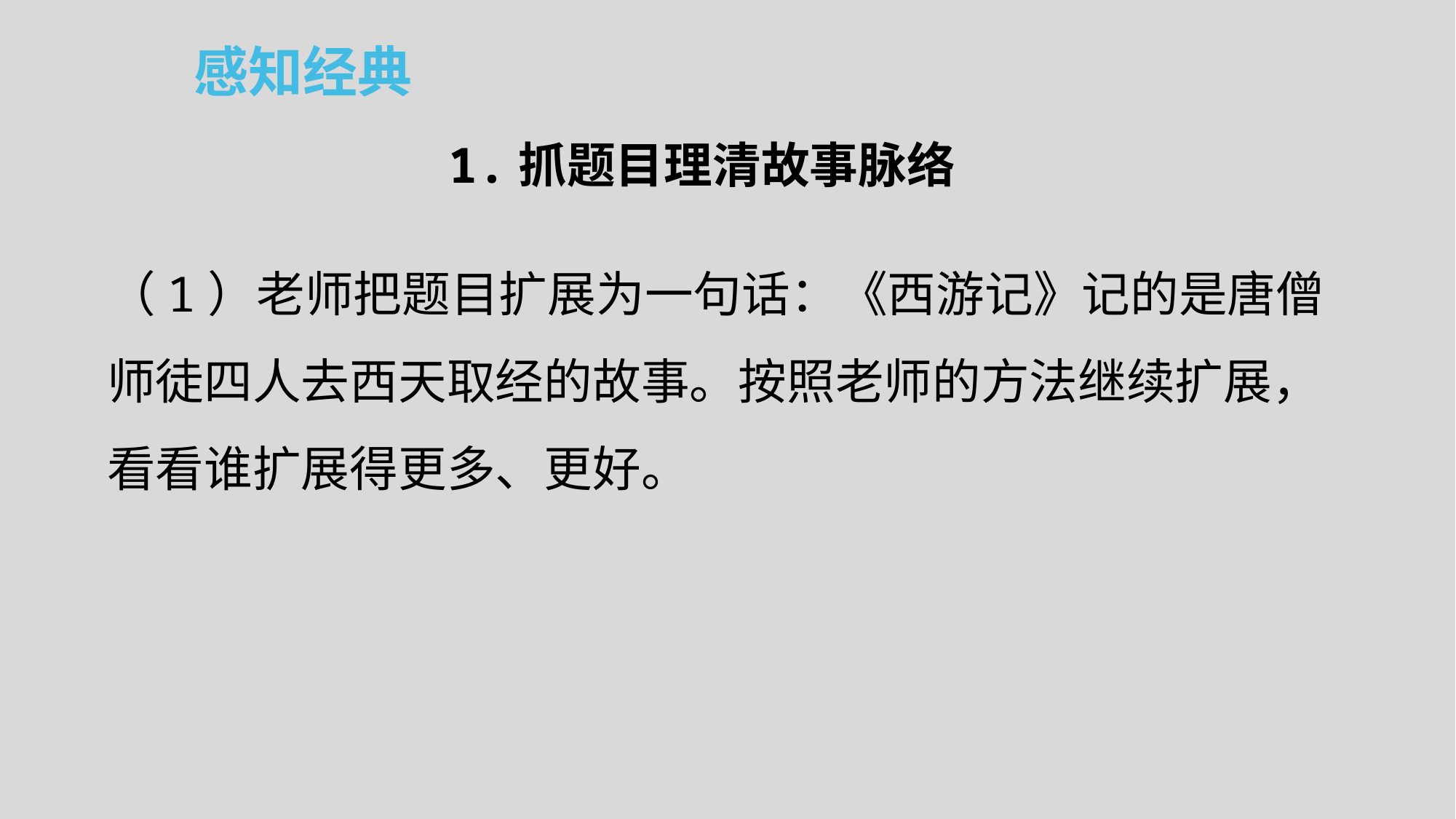

感知经典
1.抓题目理清故事脉络
（1）老师把题目扩展为一句话：《西游记》记的是唐僧师徒四人去西天取经的故事。按照老师的方法继续扩展，看看谁扩展得更多、更好。